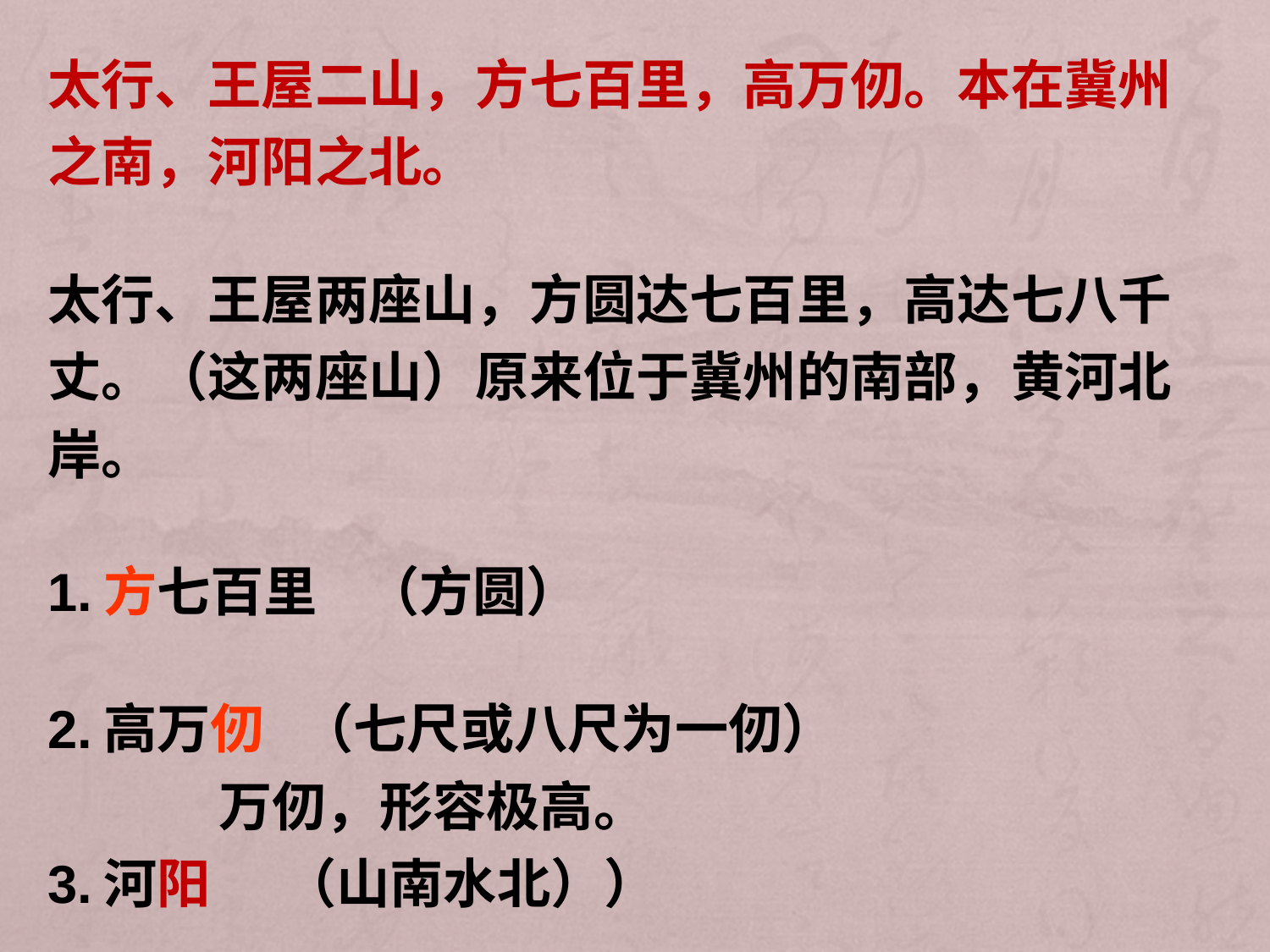

太行、王屋二山，方七百里，高万仞。本在冀州之南，河阳之北。

太行、王屋两座山，方圆达七百里，高达七八千丈。（这两座山）原来位于冀州的南部，黄河北岸。

1.方七百里    （方圆）

2.高万仞   （七尺或八尺为一仞）
             万仞，形容极高。
3.河阳      （山南水北））